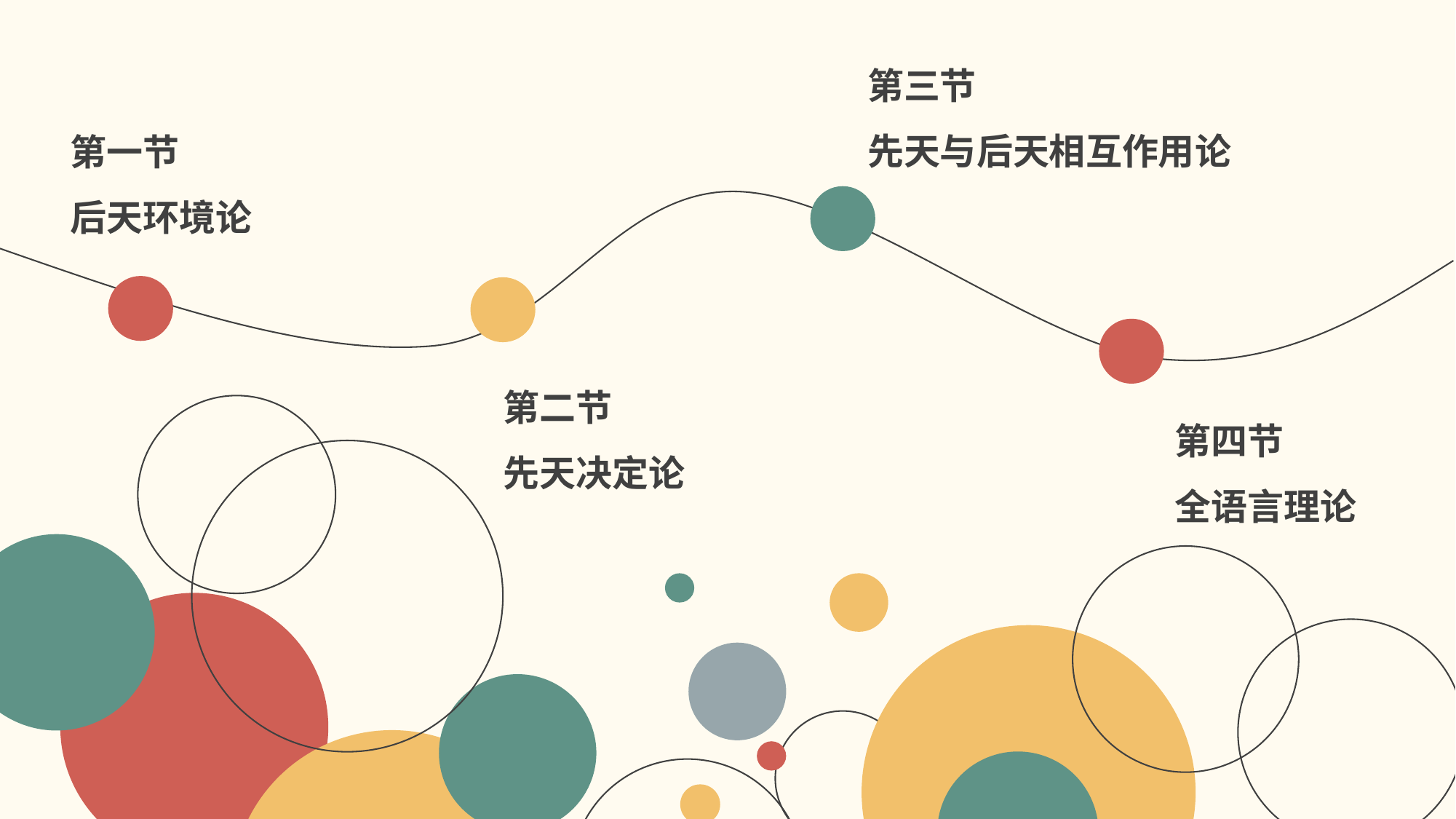

第三节
先天与后天相互作用论
第一节
后天环境论

第二节
先天决定论
第四节
全语言理论